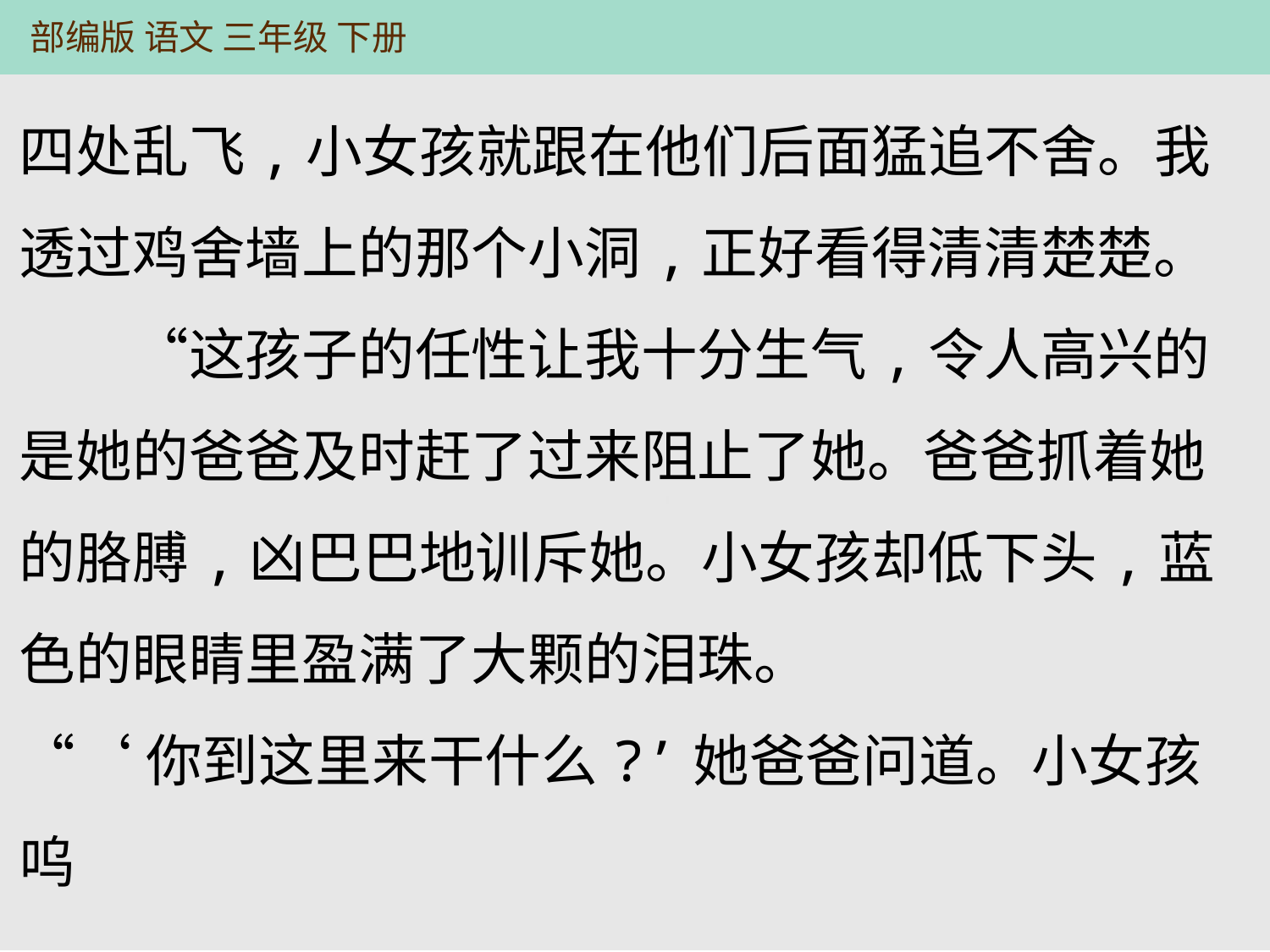

四处乱飞,小女孩就跟在他们后面猛追不舍。我透过鸡舍墙上的那个小洞,正好看得清清楚楚。
　　“这孩子的任性让我十分生气,令人高兴的是她的爸爸及时赶了过来阻止了她。爸爸抓着她的胳膊,凶巴巴地训斥她。小女孩却低下头,蓝色的眼睛里盈满了大颗的泪珠。
“‘你到这里来干什么?’她爸爸问道。小女孩呜